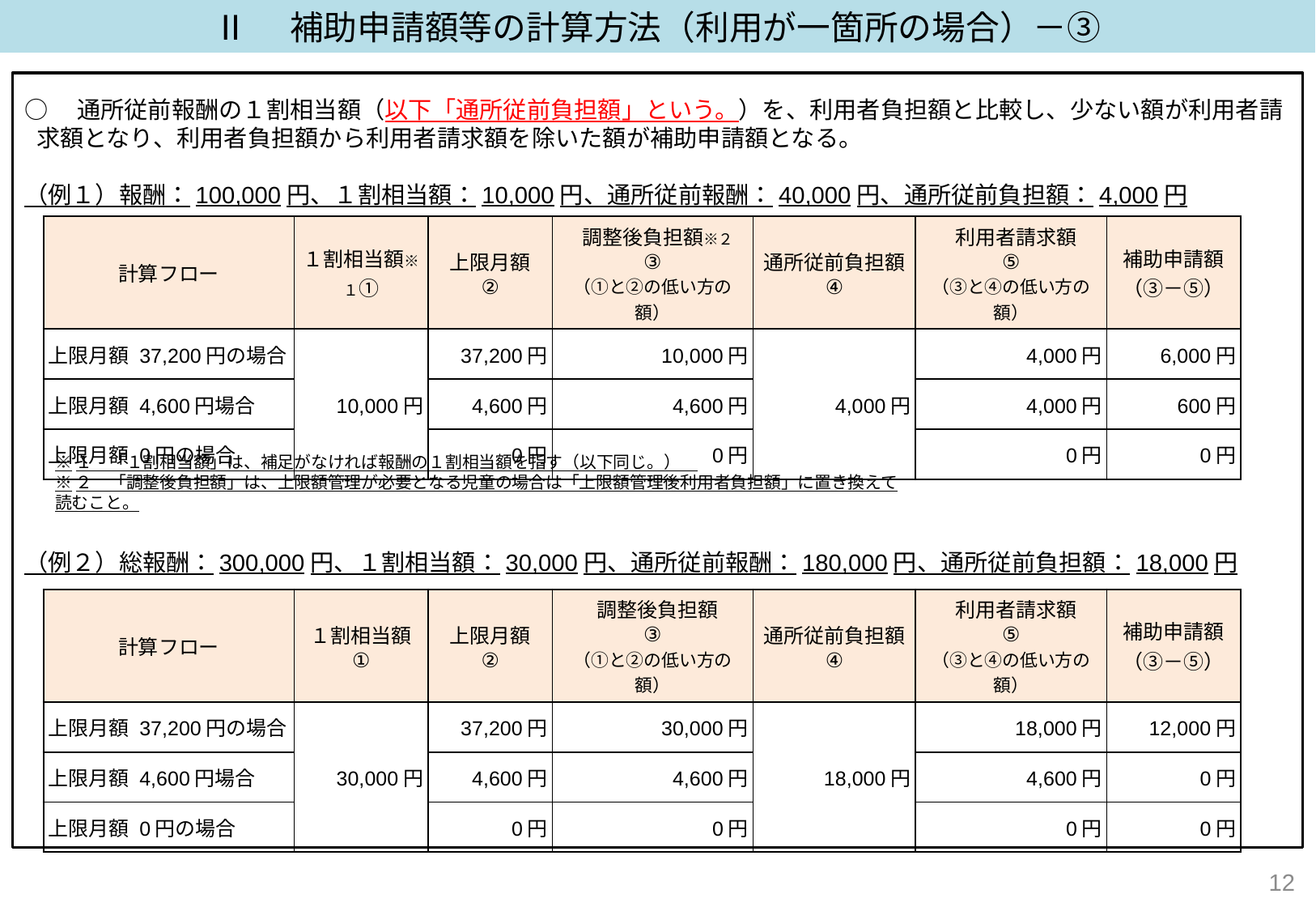

Ⅱ　補助申請額等の計算方法（利用が一箇所の場合）－③

○　通所従前報酬の１割相当額（以下「通所従前負担額」という。）を、利用者負担額と比較し、少ない額が利用者請求額となり、利用者負担額から利用者請求額を除いた額が補助申請額となる。

（例１）報酬：100,000円、１割相当額：10,000円、通所従前報酬：40,000円、通所従前負担額：4,000円

（例２）総報酬：300,000円、１割相当額：30,000円、通所従前報酬：180,000円、通所従前負担額：18,000円

| 計算フロー | １割相当額※１① | 上限月額 ② | 調整後負担額※２ ③ （①と②の低い方の額） | 通所従前負担額 ④ | 利用者請求額 ⑤ （③と④の低い方の額） | 補助申請額 （③－⑤） |
| --- | --- | --- | --- | --- | --- | --- |
| 上限月額 37,200円の場合 | 10,000円 | 37,200円 | 10,000円 | 4,000円 | 4,000円 | 6,000円 |
| 上限月額 4,600円場合 |  | 4,600円 | 4,600円 |  | 4,000円 | 600円 |
| 上限月額 0円の場合 |  | 0円 | 0円 |  | 0円 | 0円 |
※１　「１割相当額」は、補足がなければ報酬の１割相当額を指す（以下同じ。）
※２　「調整後負担額」は、上限額管理が必要となる児童の場合は「上限額管理後利用者負担額」に置き換えて読むこと。
| 計算フロー | １割相当額 ① | 上限月額 ② | 調整後負担額 ③ （①と②の低い方の額） | 通所従前負担額 ④ | 利用者請求額 ⑤ （③と④の低い方の額） | 補助申請額 （③－⑤） |
| --- | --- | --- | --- | --- | --- | --- |
| 上限月額 37,200円の場合 | 30,000円 | 37,200円 | 30,000円 | 18,000円 | 18,000円 | 12,000円 |
| 上限月額 4,600円場合 |  | 4,600円 | 4,600円 |  | 4,600円 | 0円 |
| 上限月額 0円の場合 |  | 0円 | 0円 |  | 0円 | 0円 |
12